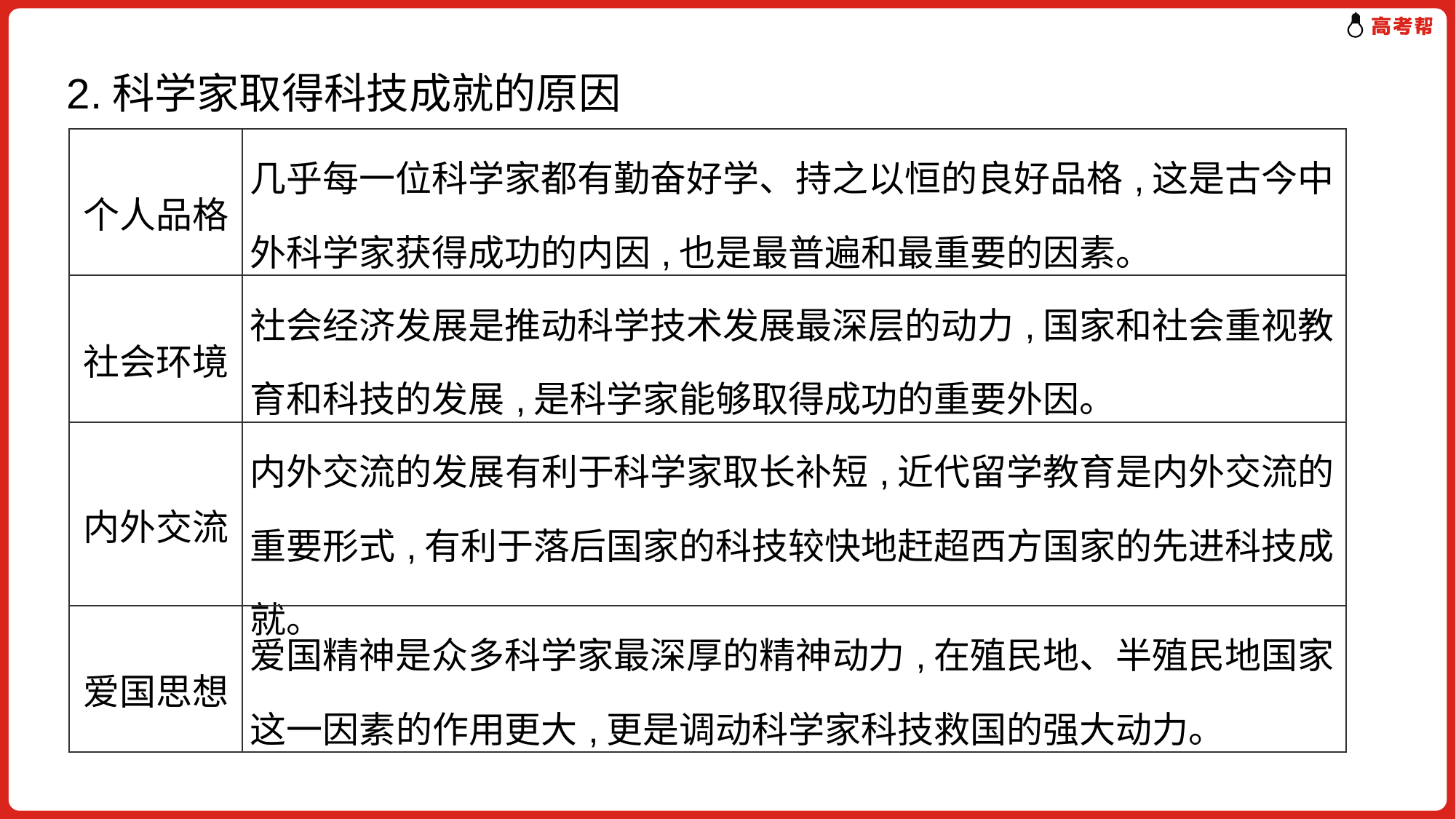

2.科学家取得科技成就的原因
| 个人品格 | 几乎每一位科学家都有勤奋好学、持之以恒的良好品格,这是古今中外科学家获得成功的内因,也是最普遍和最重要的因素。 |
| --- | --- |
| 社会环境 | 社会经济发展是推动科学技术发展最深层的动力,国家和社会重视教育和科技的发展,是科学家能够取得成功的重要外因。 |
| 内外交流 | 内外交流的发展有利于科学家取长补短,近代留学教育是内外交流的重要形式,有利于落后国家的科技较快地赶超西方国家的先进科技成就。 |
| 爱国思想 | 爱国精神是众多科学家最深厚的精神动力,在殖民地、半殖民地国家这一因素的作用更大,更是调动科学家科技救国的强大动力。 |